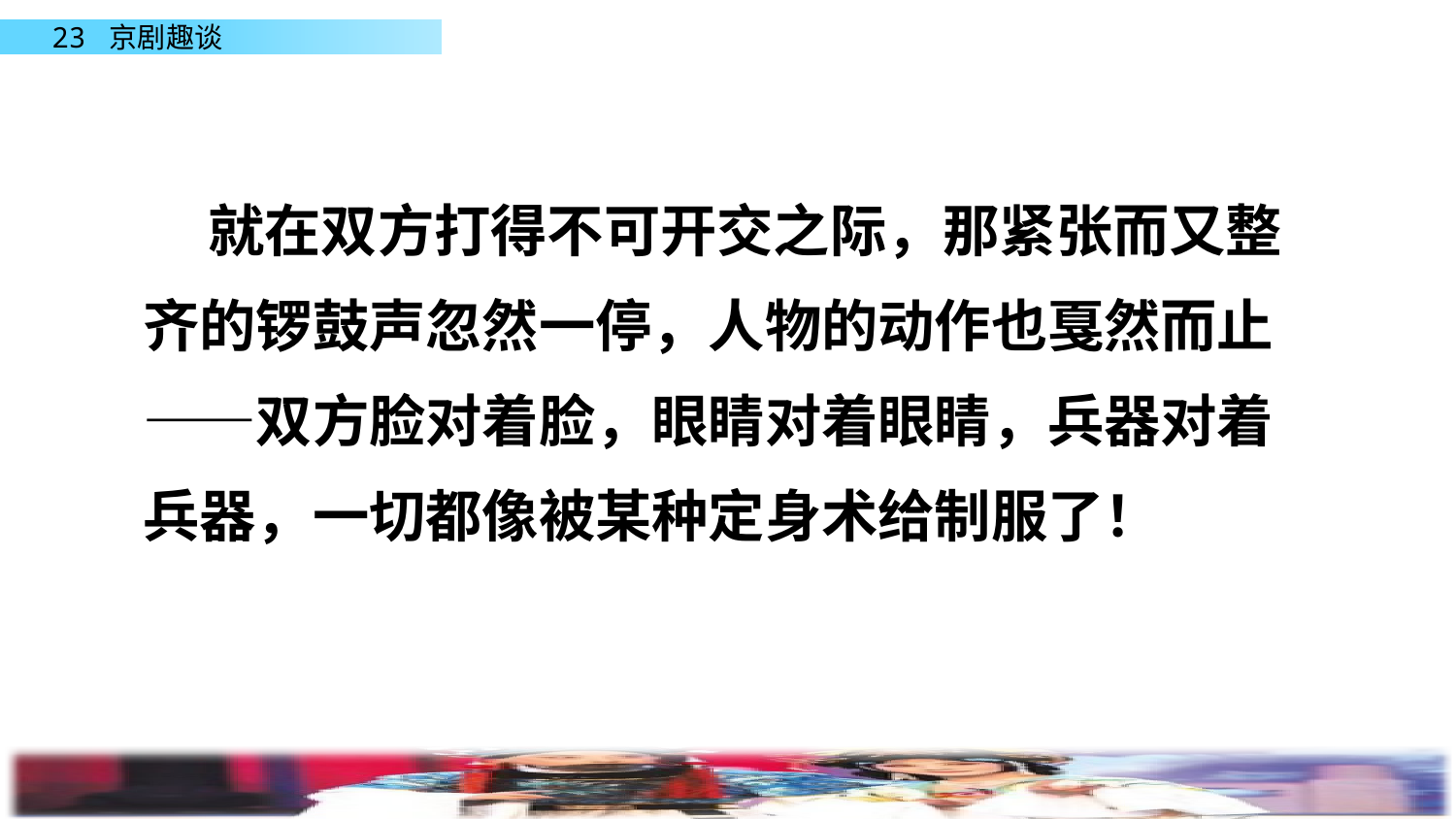

就在双方打得不可开交之际，那紧张而又整齐的锣鼓声忽然一停，人物的动作也戛然而止——双方脸对着脸，眼睛对着眼睛，兵器对着兵器，一切都像被某种定身术给制服了！